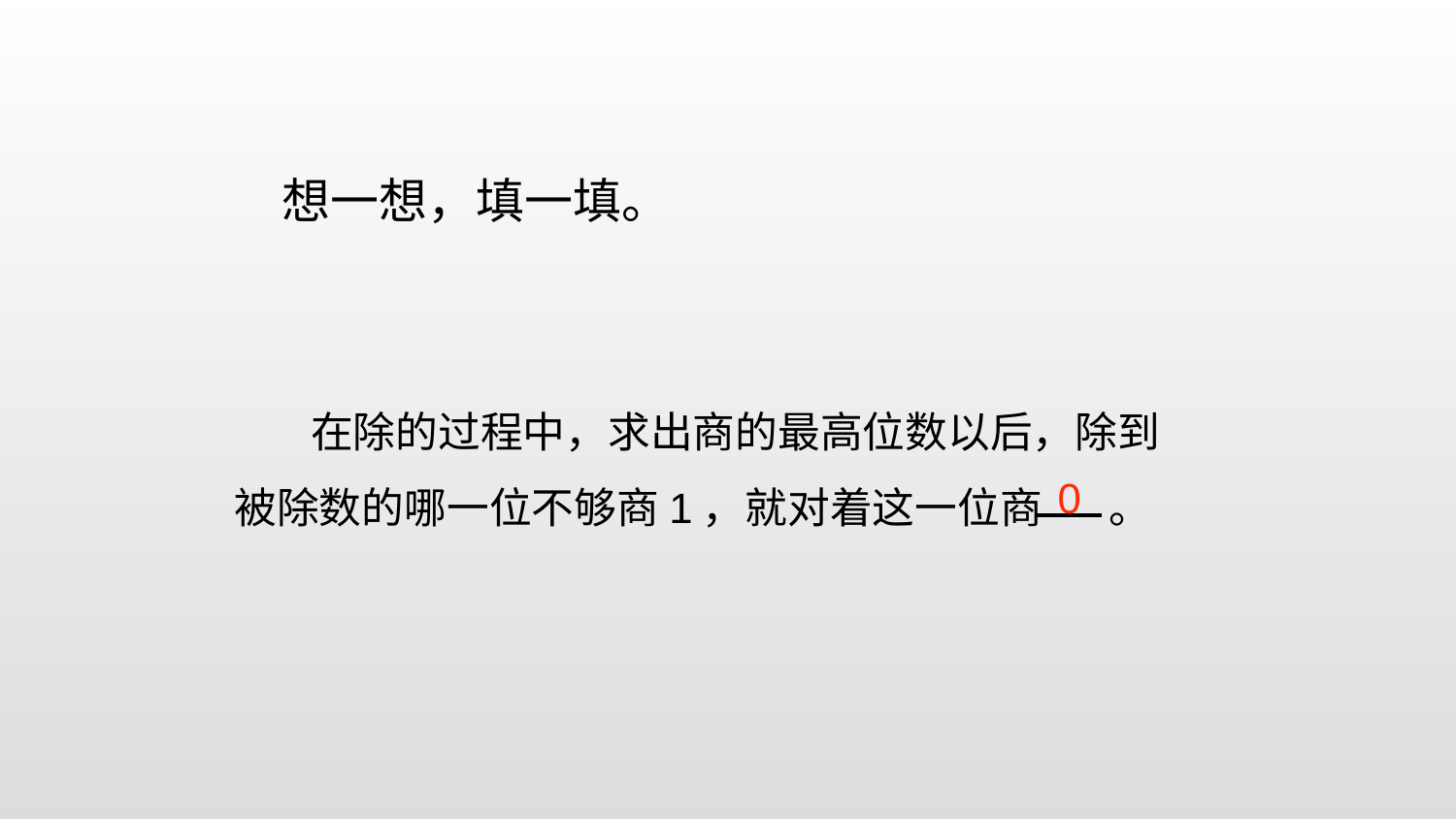

想一想，填一填。
       在除的过程中，求出商的最高位数以后，除到被除数的哪一位不够商1，就对着这一位商       。
0